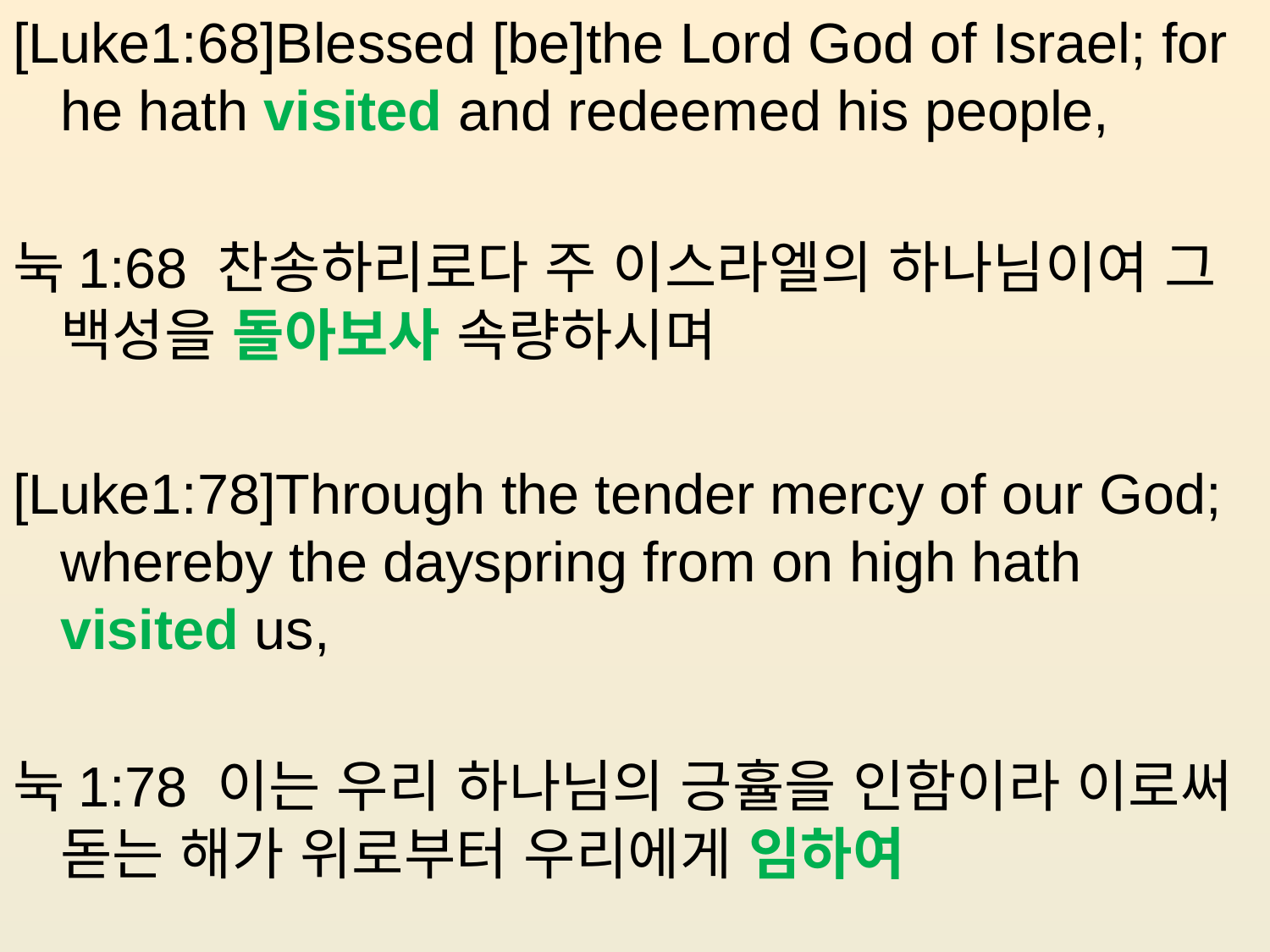

[Luke1:68]Blessed [be]the Lord God of Israel; for he hath visited and redeemed his people,

눅1:68 찬송하리로다 주 이스라엘의 하나님이여 그 백성을 돌아보사 속량하시며

[Luke1:78]Through the tender mercy of our God; whereby the dayspring from on high hath visited us,

눅1:78 이는 우리 하나님의 긍휼을 인함이라 이로써 돋는 해가 위로부터 우리에게 임하여

#